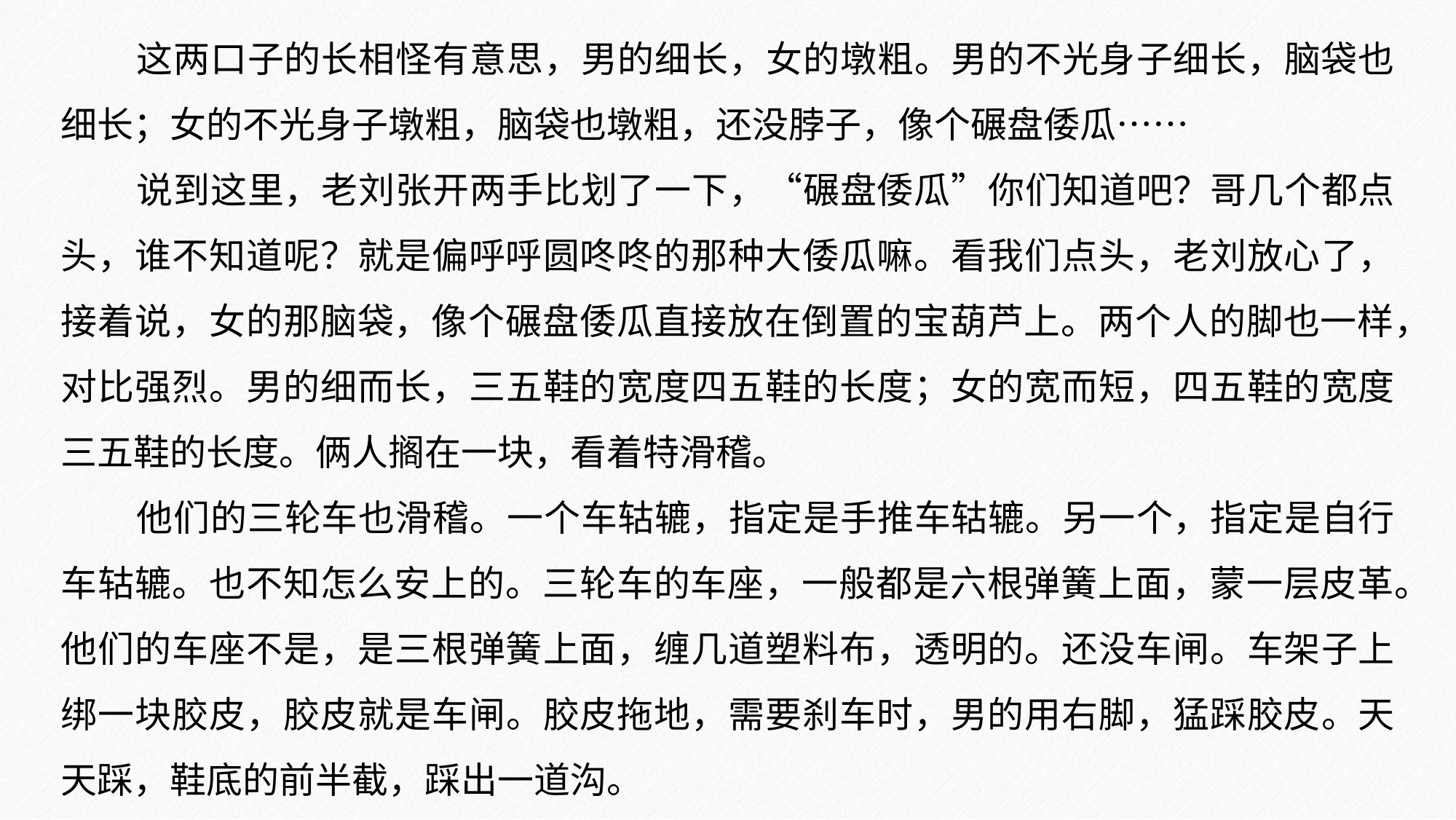

这两口子的长相怪有意思，男的细长，女的墩粗。男的不光身子细长，脑袋也细长；女的不光身子墩粗，脑袋也墩粗，还没脖子，像个碾盘倭瓜……
说到这里，老刘张开两手比划了一下，“碾盘倭瓜”你们知道吧？哥几个都点头，谁不知道呢？就是偏呼呼圆咚咚的那种大倭瓜嘛。看我们点头，老刘放心了，接着说，女的那脑袋，像个碾盘倭瓜直接放在倒置的宝葫芦上。两个人的脚也一样，对比强烈。男的细而长，三五鞋的宽度四五鞋的长度；女的宽而短，四五鞋的宽度三五鞋的长度。俩人搁在一块，看着特滑稽。
他们的三轮车也滑稽。一个车轱辘，指定是手推车轱辘。另一个，指定是自行车轱辘。也不知怎么安上的。三轮车的车座，一般都是六根弹簧上面，蒙一层皮革。他们的车座不是，是三根弹簧上面，缠几道塑料布，透明的。还没车闸。车架子上绑一块胶皮，胶皮就是车闸。胶皮拖地，需要刹车时，男的用右脚，猛踩胶皮。天天踩，鞋底的前半截，踩出一道沟。